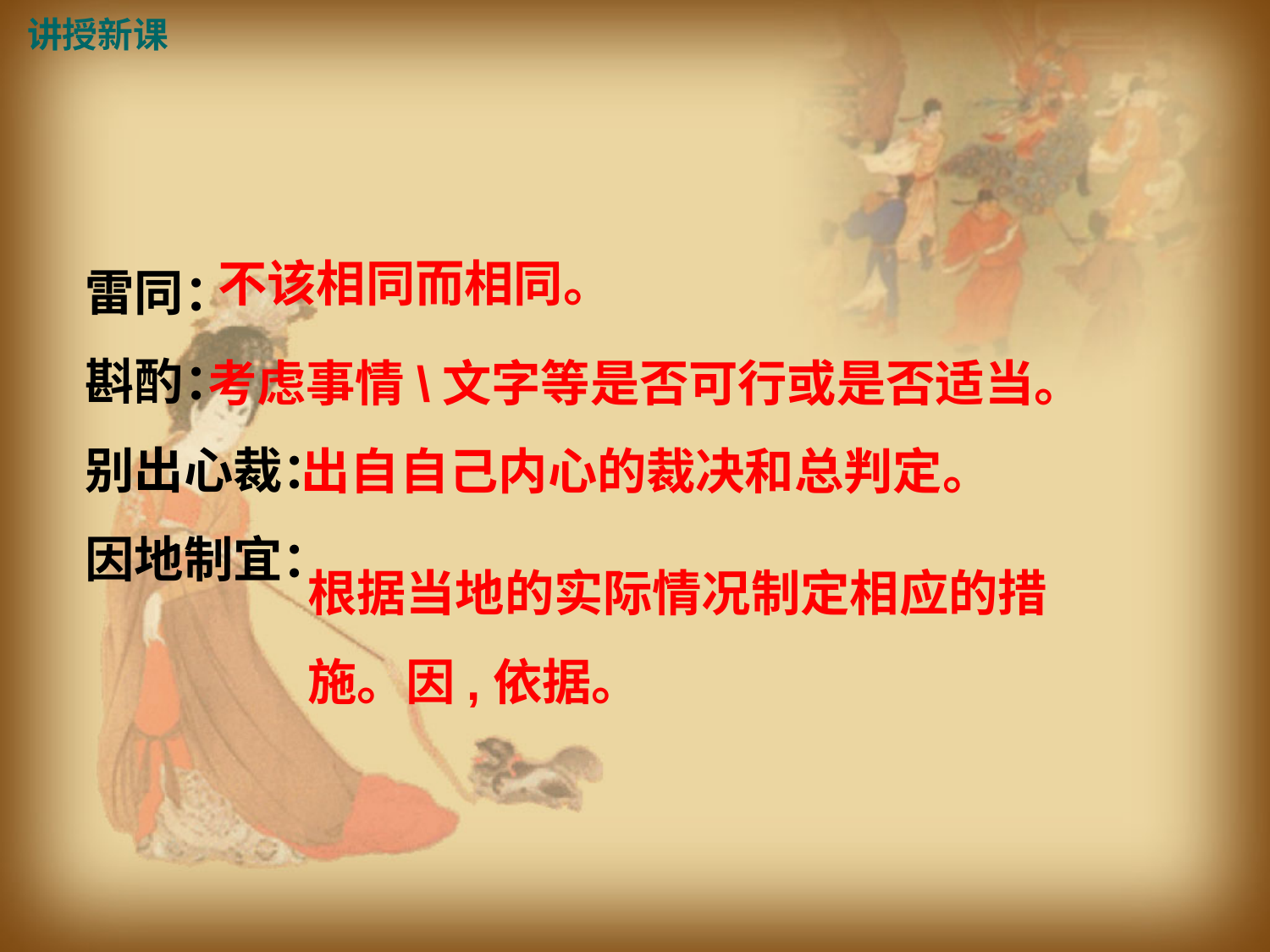

讲授新课
雷同：
斟酌：
别出心裁：
因地制宜：
不该相同而相同。
考虑事情\文字等是否可行或是否适当。
出自自己内心的裁决和总判定。
根据当地的实际情况制定相应的措施。因,依据。